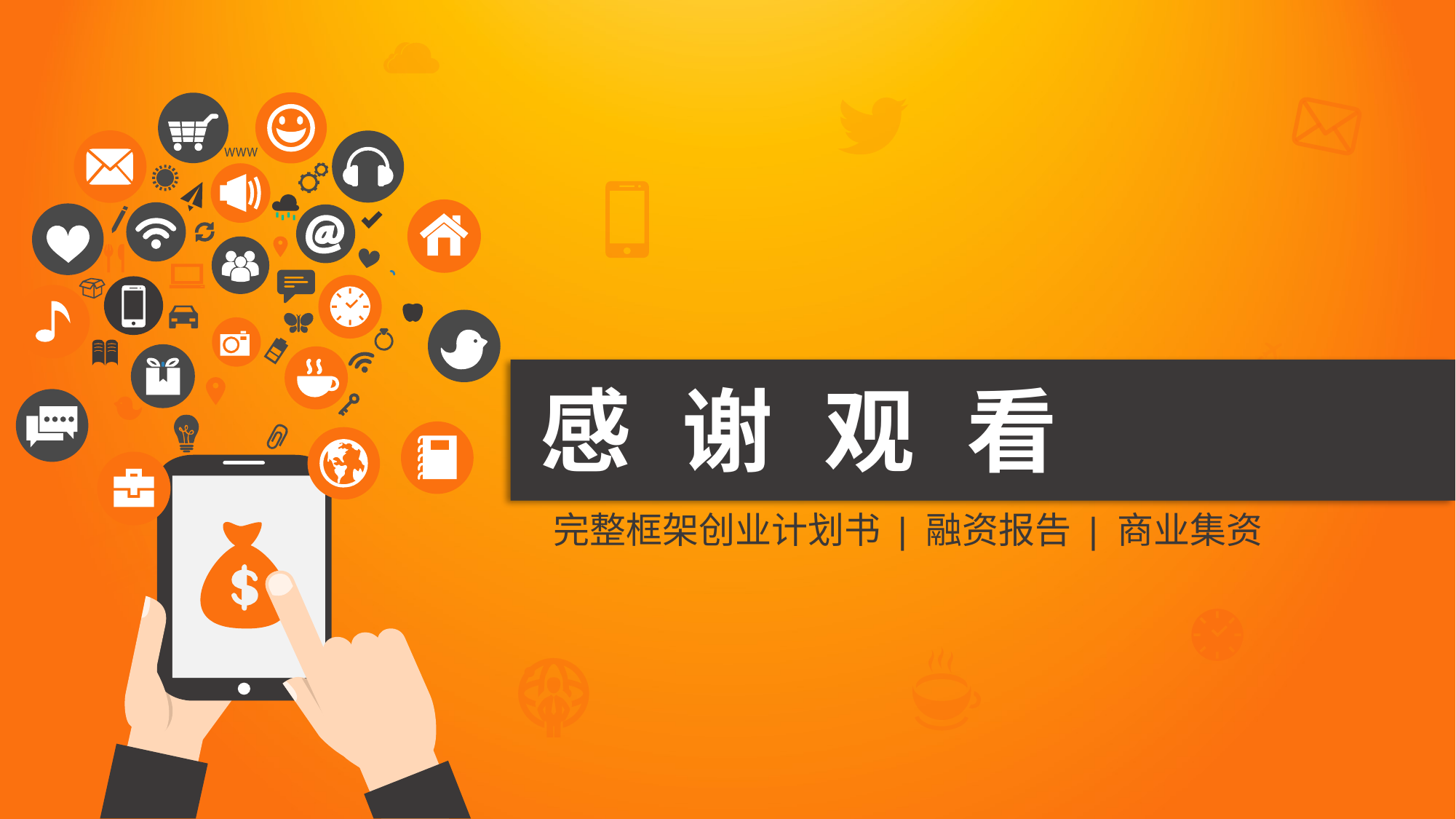

# 感 谢 观 看

完整框架创业计划书 | 融资报告 | 商业集资